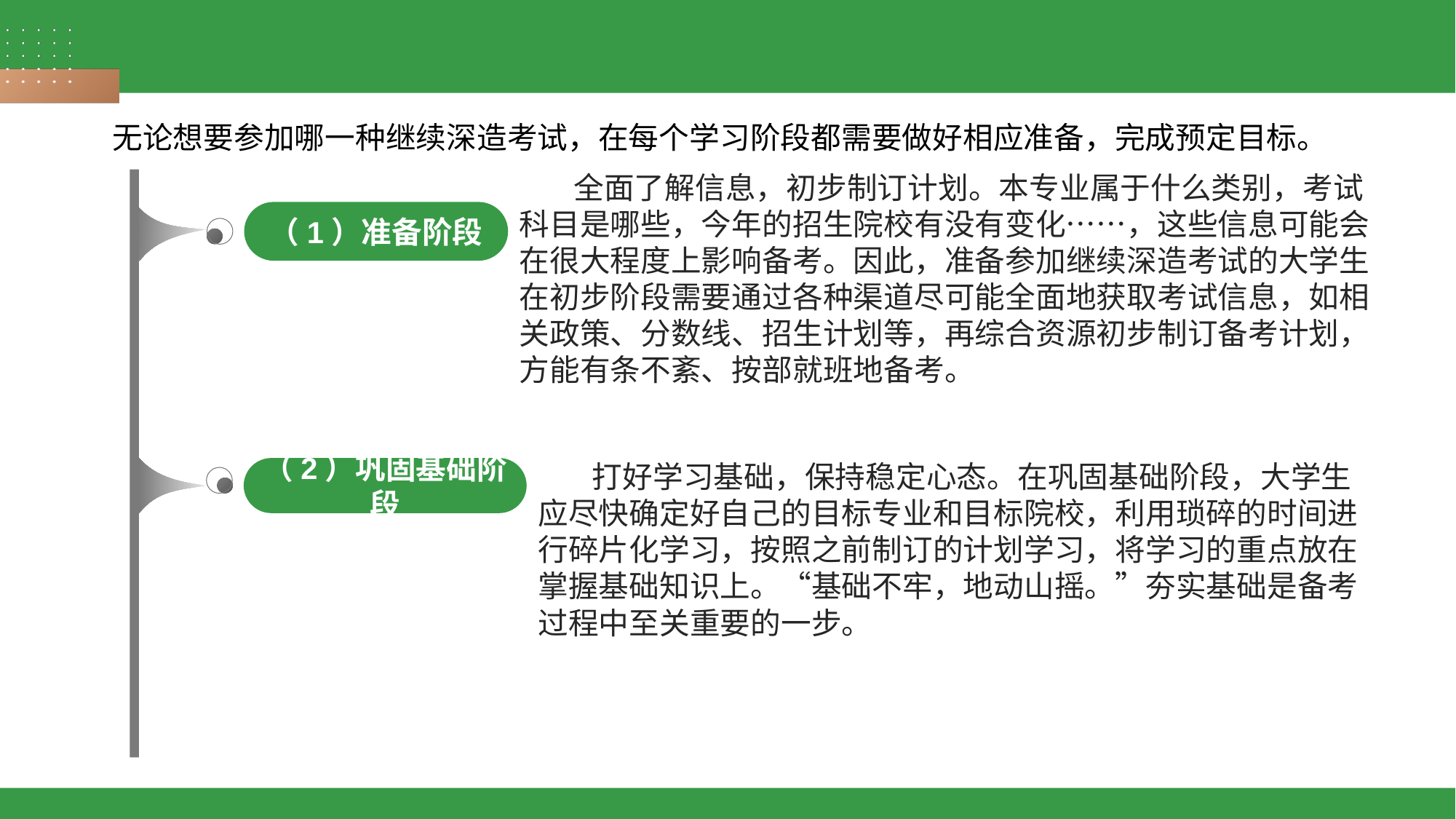

无论想要参加哪一种继续深造考试，在每个学习阶段都需要做好相应准备，完成预定目标。
       全面了解信息，初步制订计划。本专业属于什么类别，考试科目是哪些，今年的招生院校有没有变化……，这些信息可能会在很大程度上影响备考。因此，准备参加继续深造考试的大学生在初步阶段需要通过各种渠道尽可能全面地获取考试信息，如相关政策、分数线、招生计划等，再综合资源初步制订备考计划，方能有条不紊、按部就班地备考。

（1）准备阶段

（2）巩固基础阶段
       打好学习基础，保持稳定心态。在巩固基础阶段，大学生应尽快确定好自己的目标专业和目标院校，利用琐碎的时间进行碎片化学习，按照之前制订的计划学习，将学习的重点放在掌握基础知识上。“基础不牢，地动山摇。”夯实基础是备考过程中至关重要的一步。